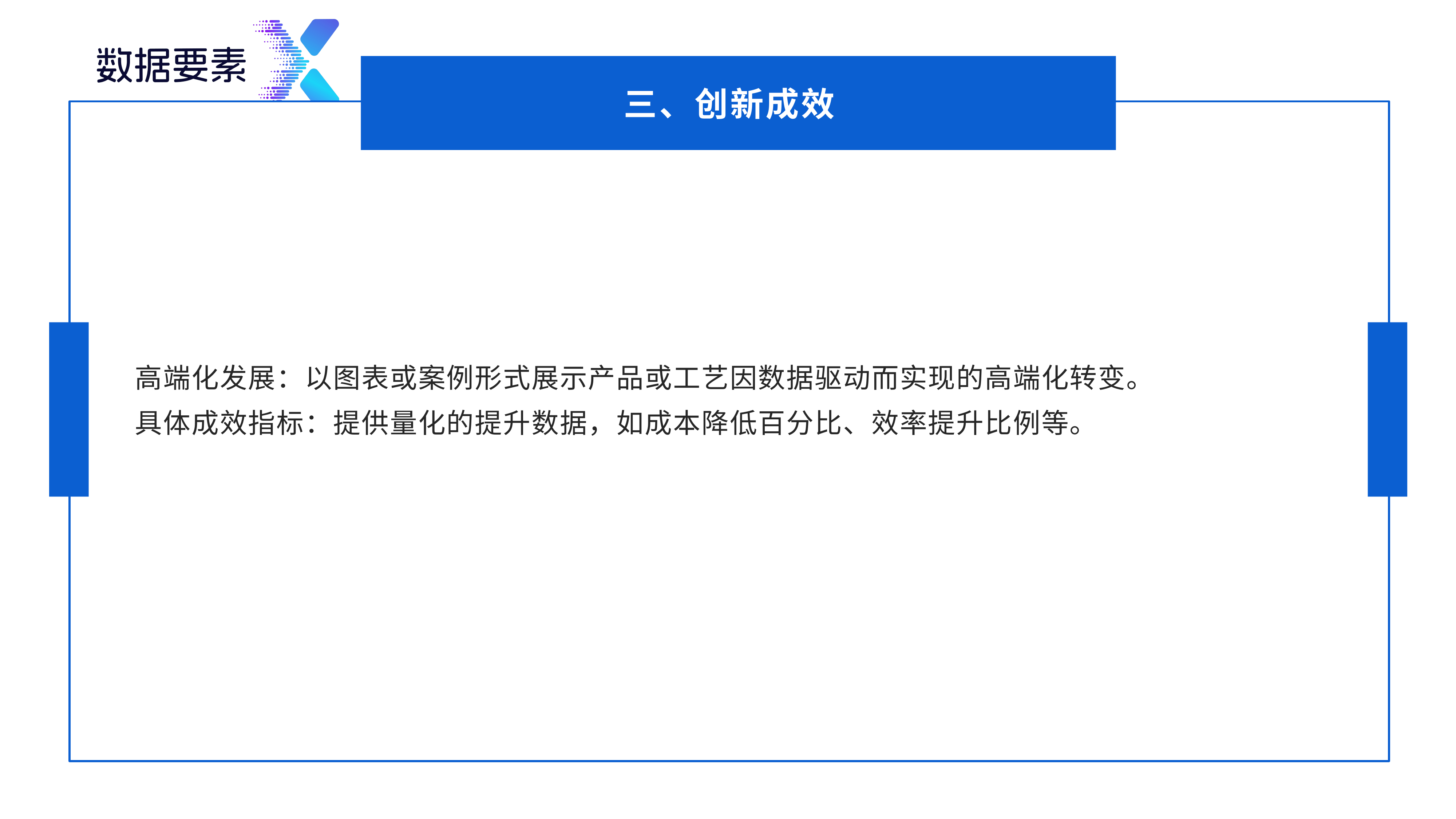

三、创新成效

高端化发展：以图表或案例形式展示产品或工艺因数据驱动而实现的高端化转变。
具体成效指标：提供量化的提升数据，如成本降低百分比、效率提升比例等。